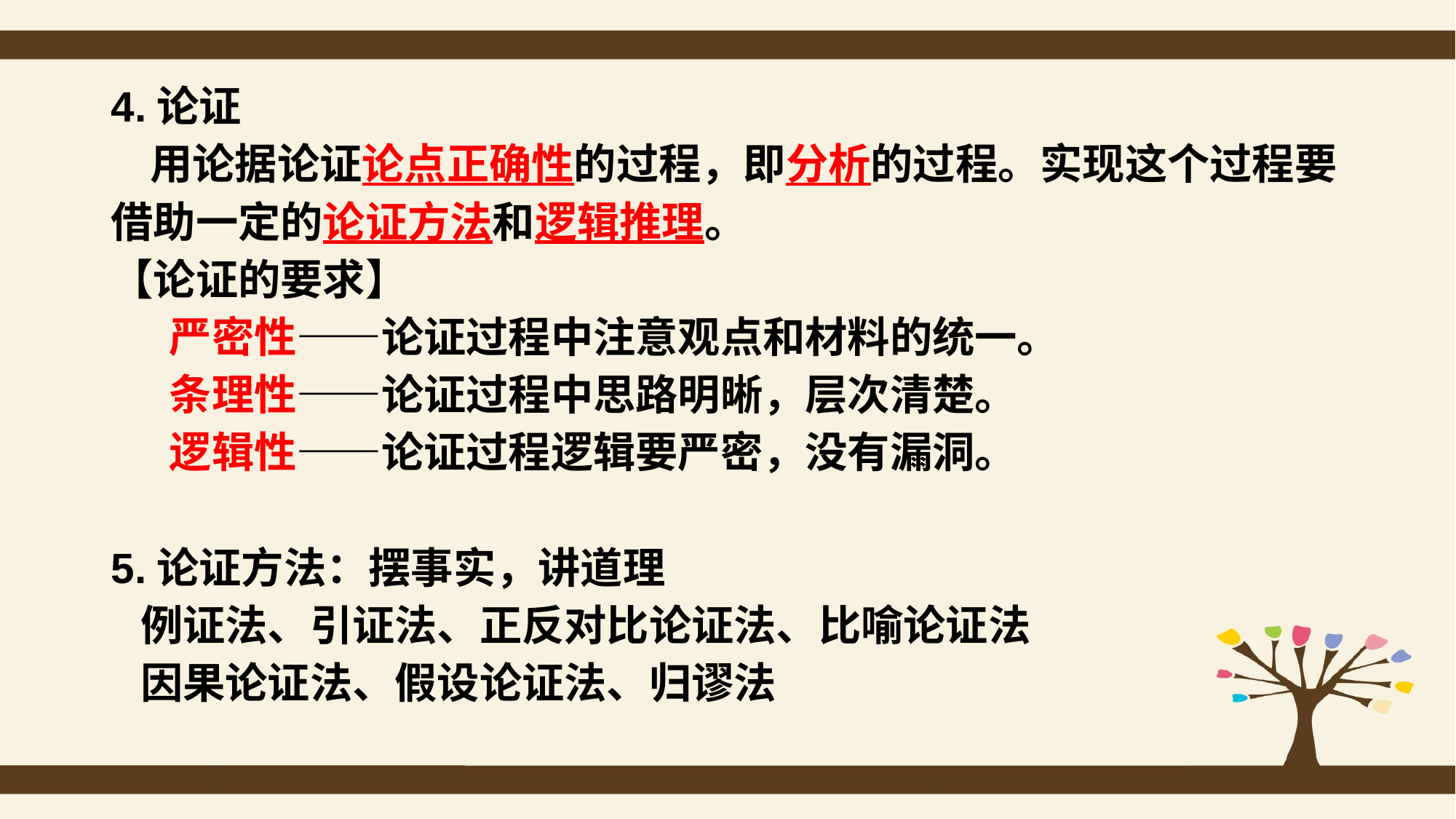

4.论证
   用论据论证论点正确性的过程，即分析的过程。实现这个过程要借助一定的论证方法和逻辑推理。
【论证的要求】
     严密性——论证过程中注意观点和材料的统一。
     条理性——论证过程中思路明晰，层次清楚。
     逻辑性——论证过程逻辑要严密，没有漏洞。

5.论证方法：摆事实，讲道理
  例证法、引证法、正反对比论证法、比喻论证法
  因果论证法、假设论证法、归谬法